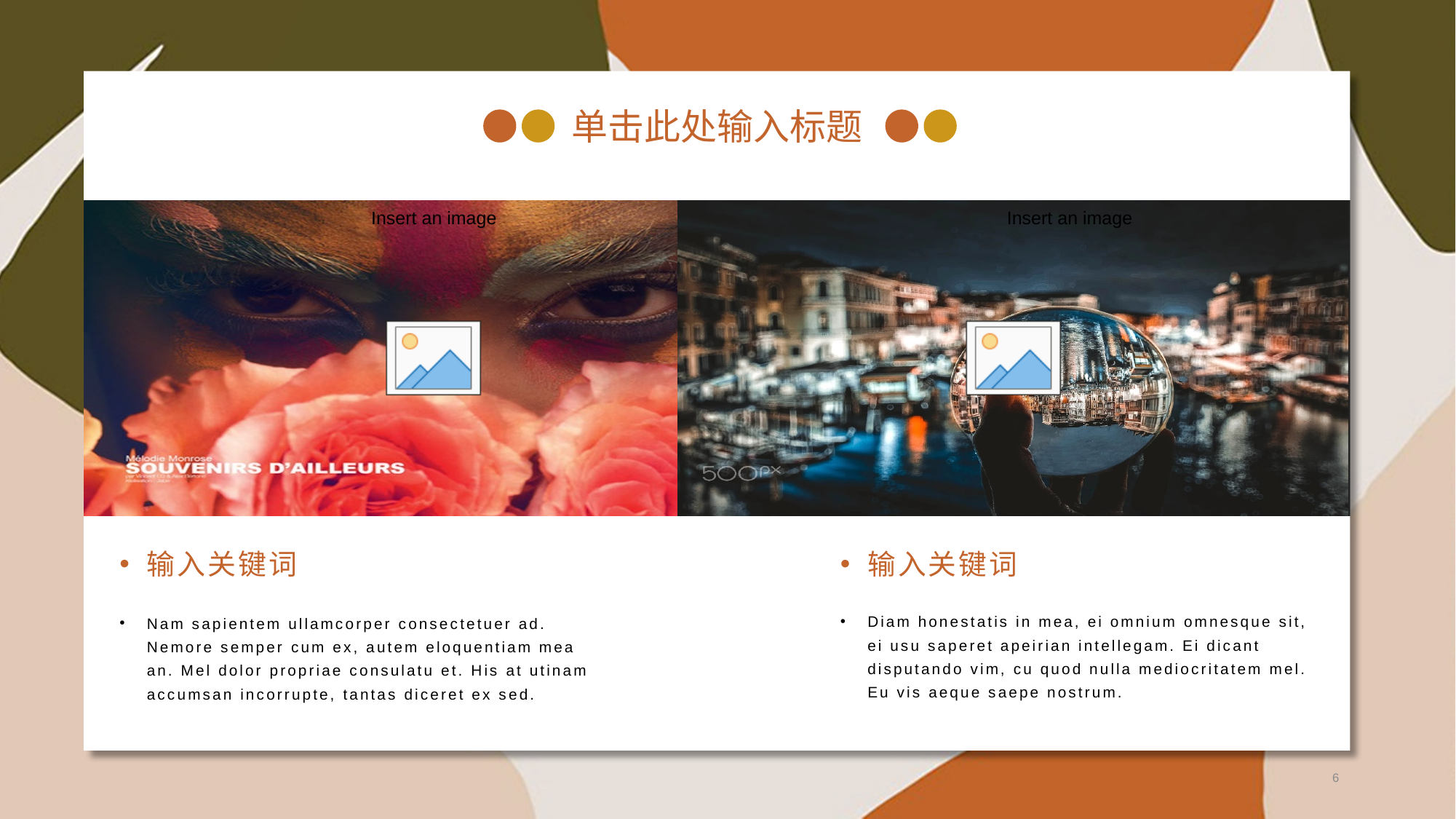

单击此处输入标题

输入关键词
输入关键词
Diam honestatis in mea, ei omnium omnesque sit, ei usu saperet apeirian intellegam. Ei dicant disputando vim, cu quod nulla mediocritatem mel. Eu vis aeque saepe nostrum.
Nam sapientem ullamcorper consectetuer ad. Nemore semper cum ex, autem eloquentiam mea an. Mel dolor propriae consulatu et. His at utinam accumsan incorrupte, tantas diceret ex sed.
6